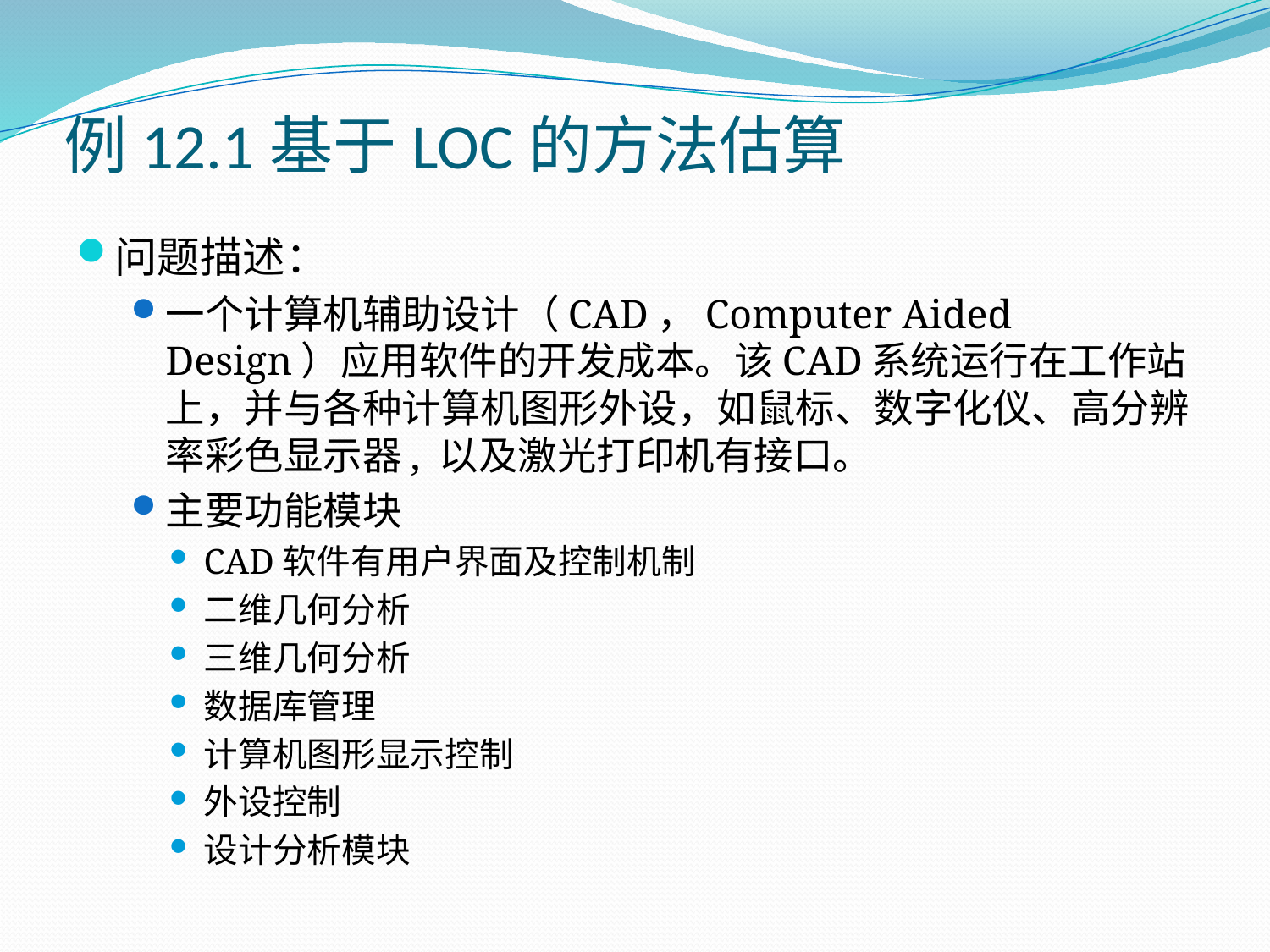

# 例12.1基于LOC的方法估算
问题描述：
一个计算机辅助设计（CAD，Computer Aided Design）应用软件的开发成本。该CAD系统运行在工作站上，并与各种计算机图形外设，如鼠标、数字化仪、高分辨率彩色显示器, 以及激光打印机有接口。
主要功能模块
CAD软件有用户界面及控制机制
二维几何分析
三维几何分析
数据库管理
计算机图形显示控制
外设控制
设计分析模块